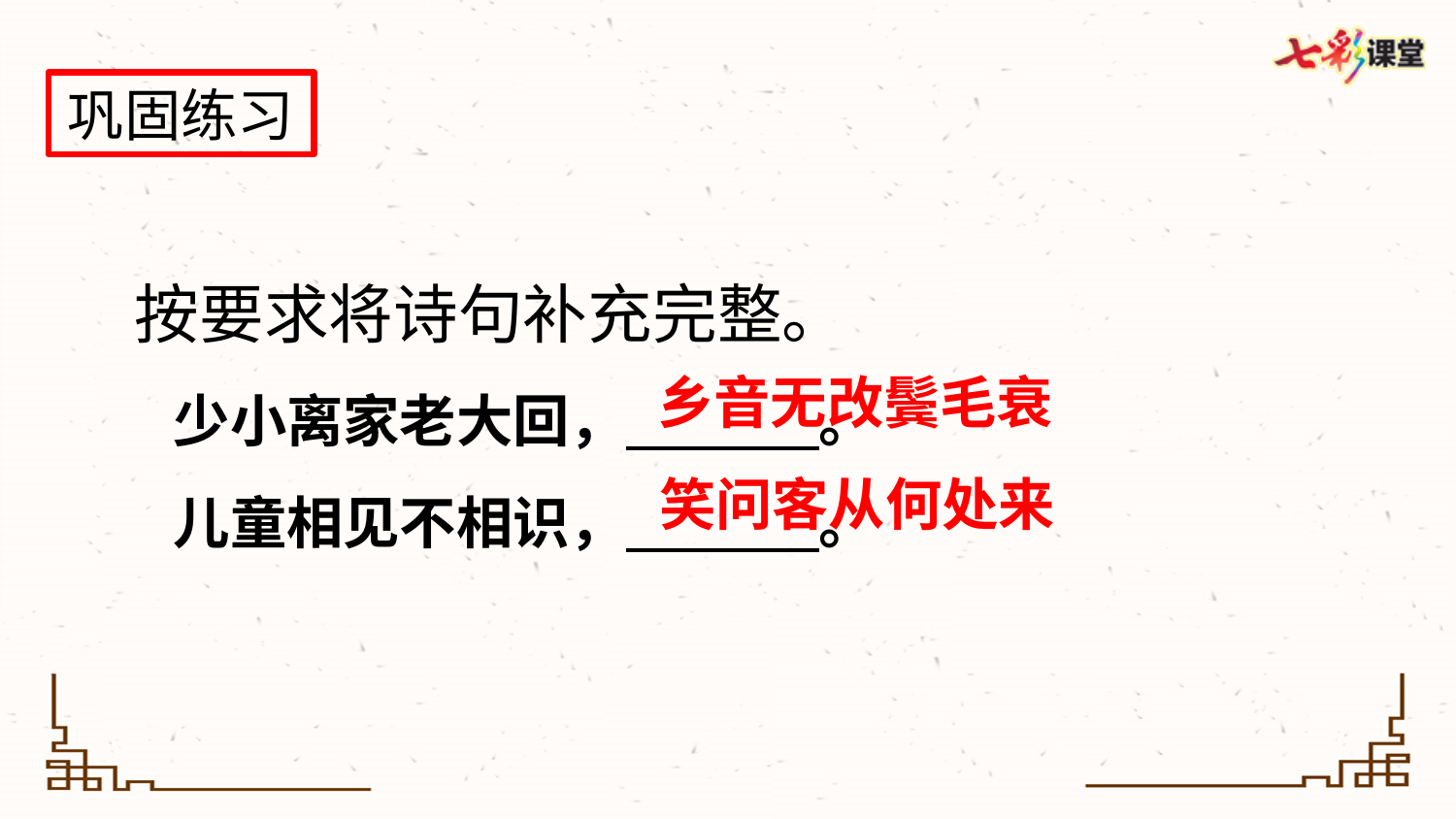

巩固练习
按要求将诗句补充完整。
  少小离家老大回，               。
  儿童相见不相识，               。
乡音无改鬓毛衰
笑问客从何处来